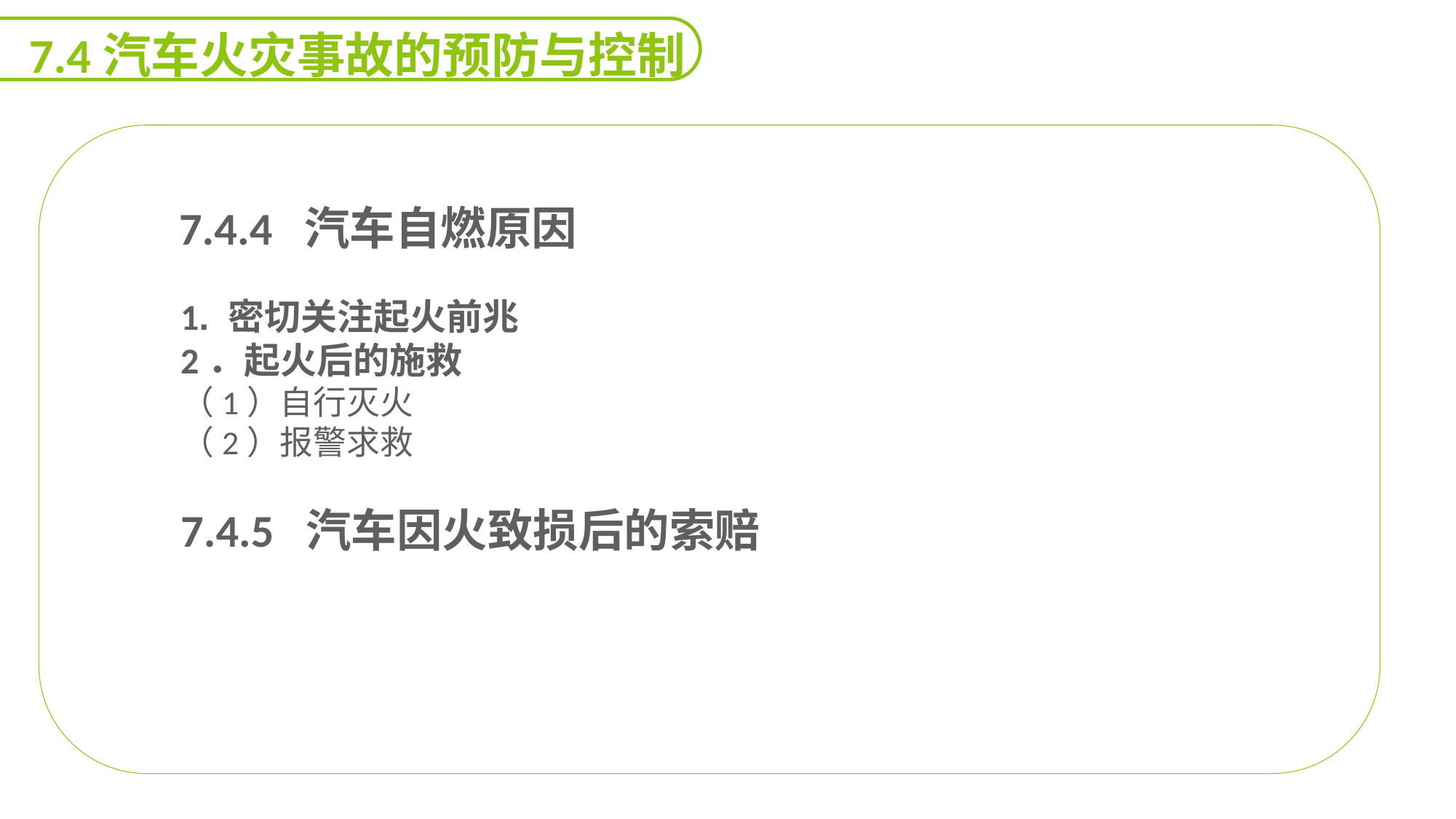

7.4汽车火灾事故的预防与控制

  7.4.4  汽车自燃原因

1. 密切关注起火前兆
2．起火后的施救
（1）自行灭火
（2）报警求救

7.4.5  汽车因火致损后的索赔
能力
目标
延迟符